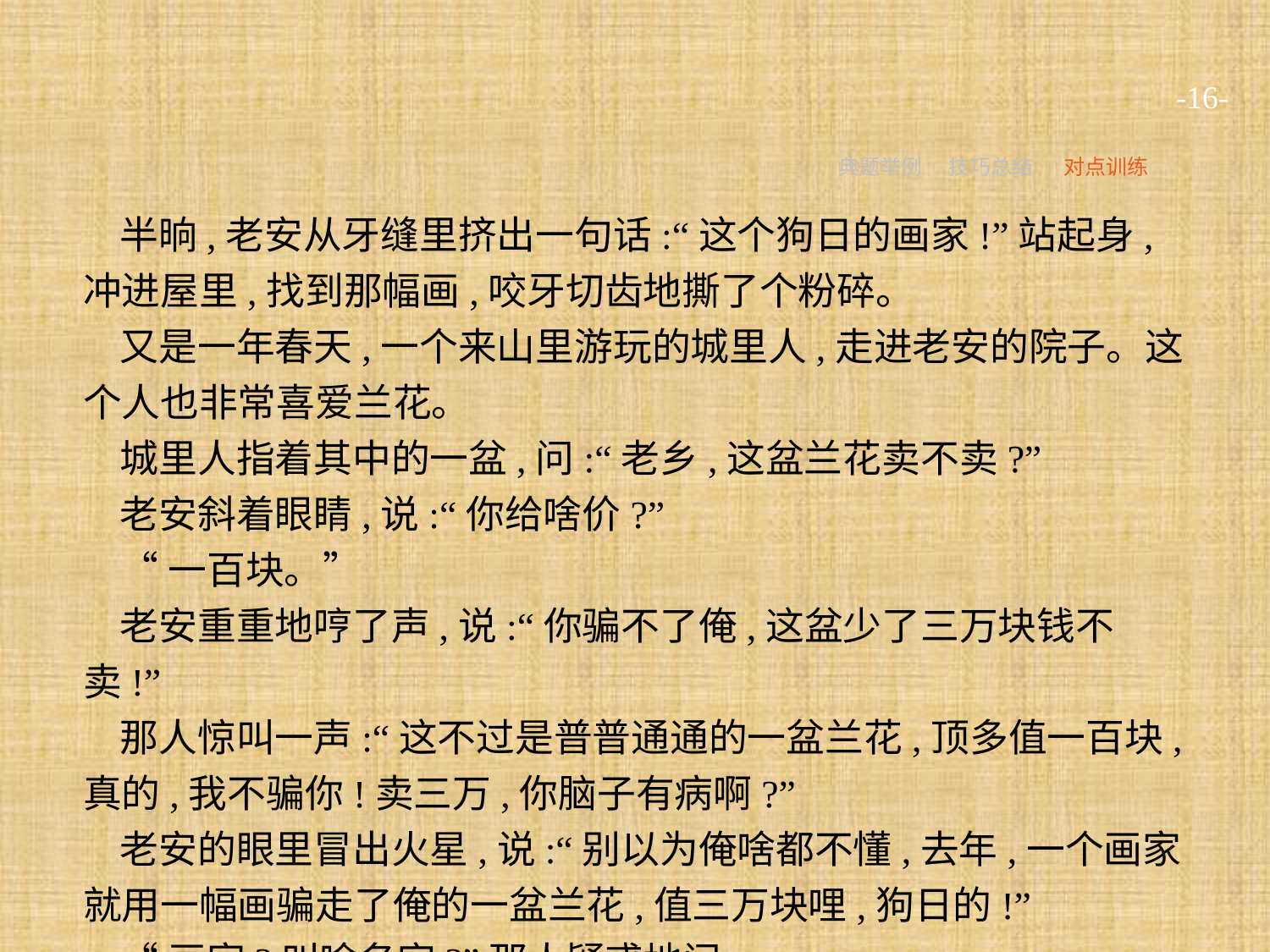

-16-
典题举例
技巧总结
对点训练
半晌,老安从牙缝里挤出一句话:“这个狗日的画家!”站起身,冲进屋里,找到那幅画,咬牙切齿地撕了个粉碎。
又是一年春天,一个来山里游玩的城里人,走进老安的院子。这个人也非常喜爱兰花。
城里人指着其中的一盆,问:“老乡,这盆兰花卖不卖?”
老安斜着眼睛,说:“你给啥价?”
“一百块。”
老安重重地哼了声,说:“你骗不了俺,这盆少了三万块钱不卖!”
那人惊叫一声:“这不过是普普通通的一盆兰花,顶多值一百块,真的,我不骗你!卖三万,你脑子有病啊?”
老安的眼里冒出火星,说:“别以为俺啥都不懂,去年,一个画家就用一幅画骗走了俺的一盆兰花,值三万块哩,狗日的!”
“画家?叫啥名字?”那人疑惑地问。